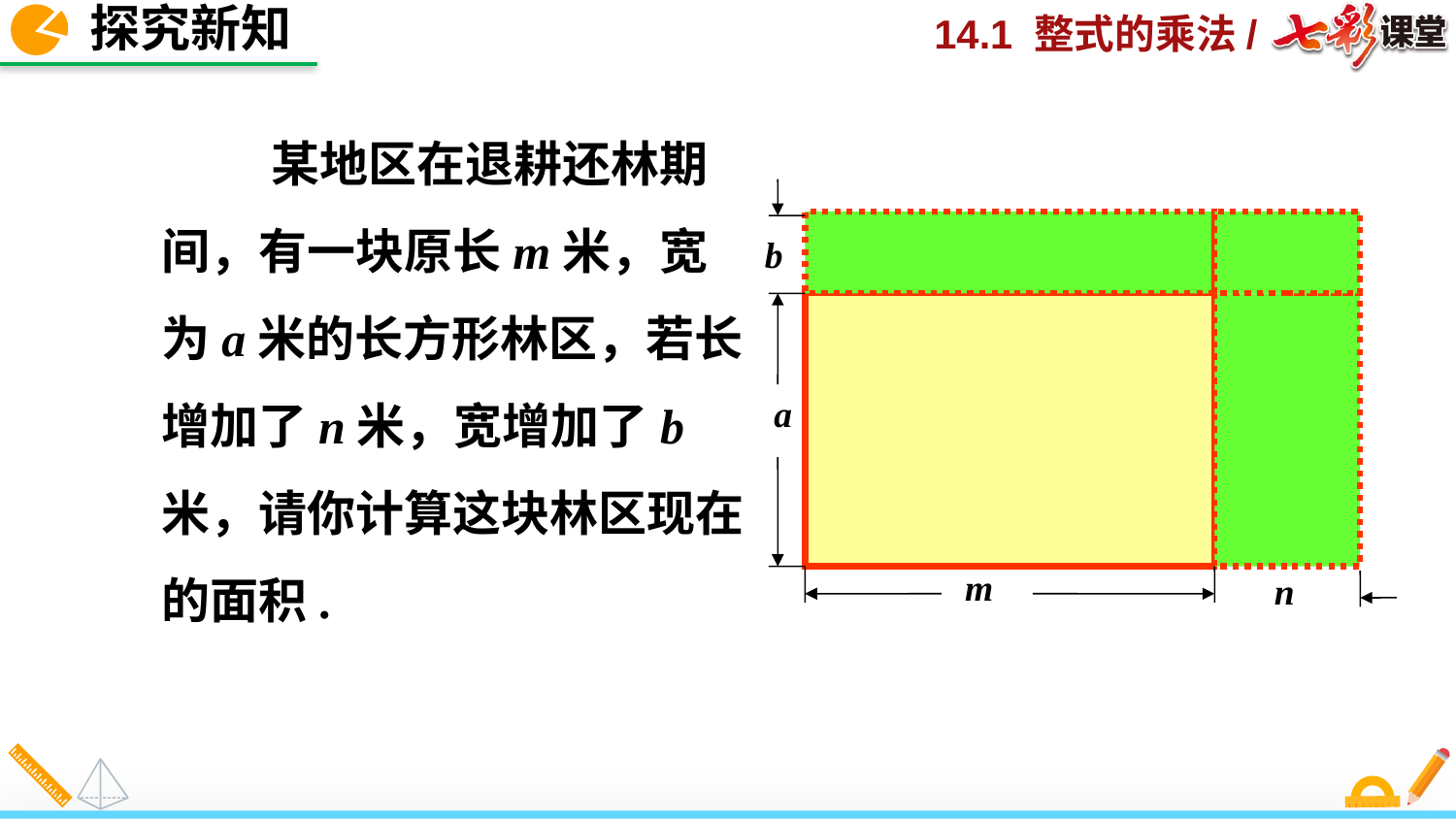

探究新知

         某地区在退耕还林期间，有一块原长m米，宽为a米的长方形林区，若长增加了n米，宽增加了b米，请你计算这块林区现在的面积.

b
n

a

m